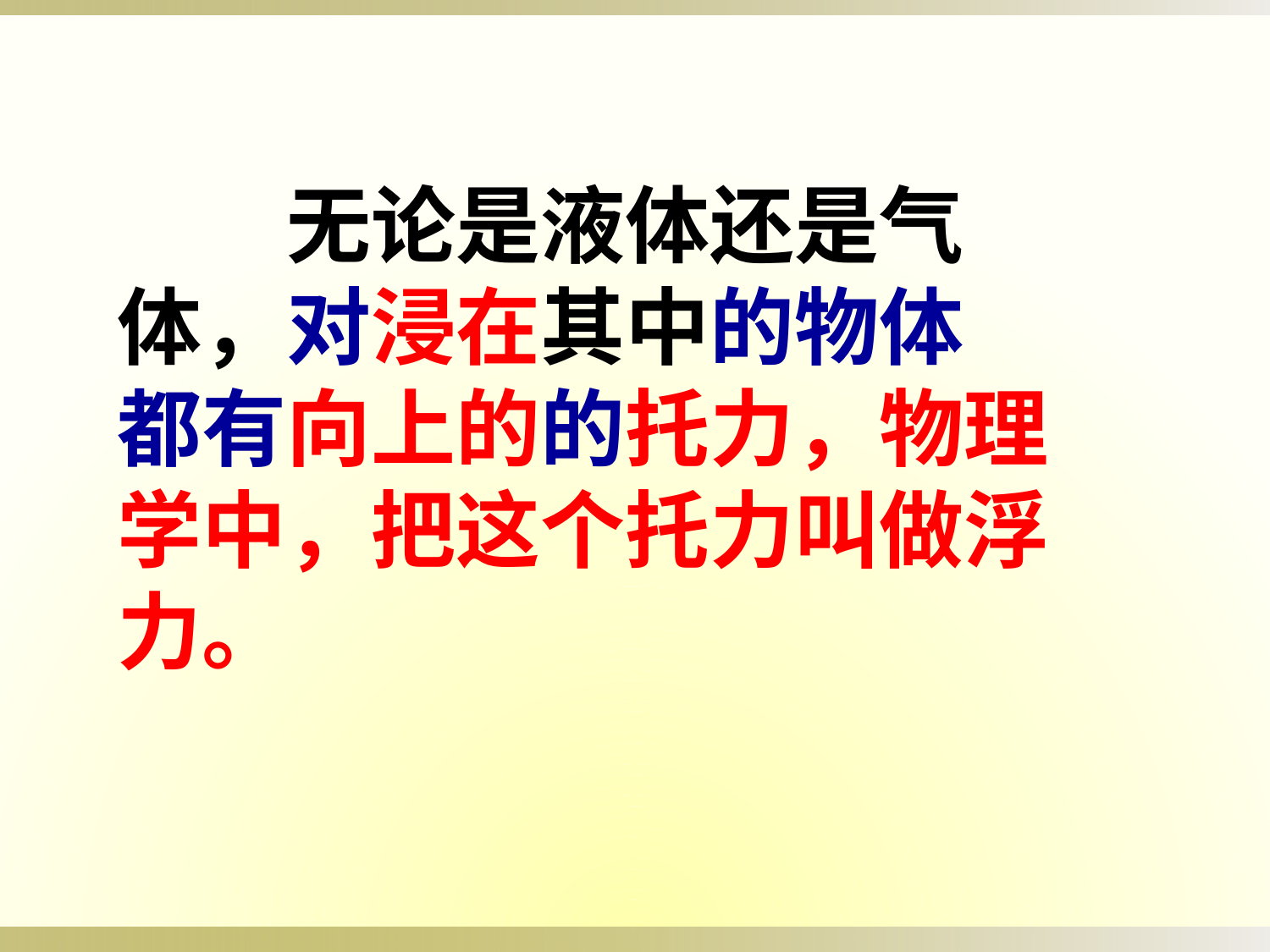

无论是液体还是气体，对浸在其中的物体　都有向上的的托力，物理学中，把这个托力叫做浮力。